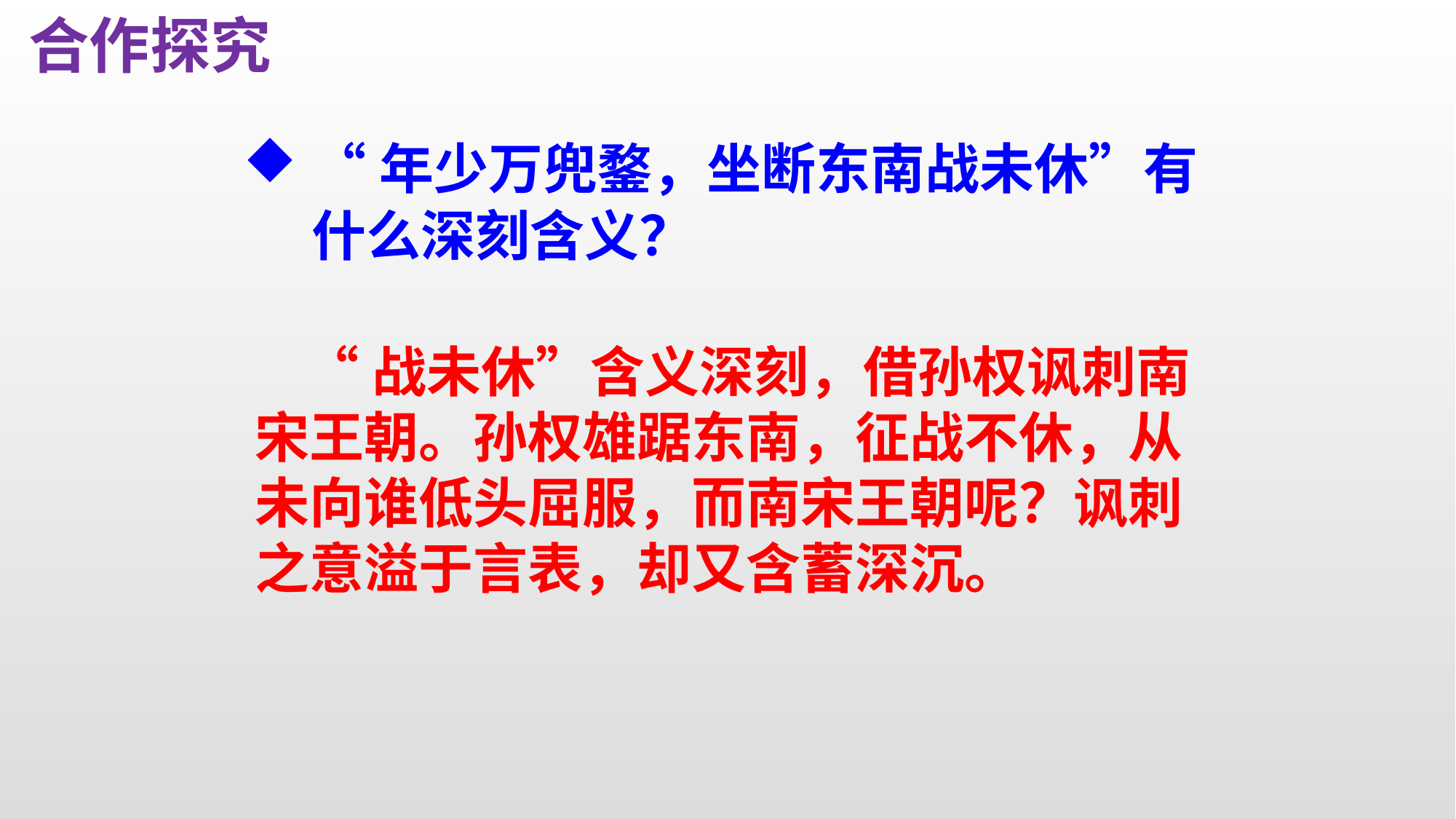

合作探究
“年少万兜鍪，坐断东南战未休”有什么深刻含义？
    “战未休”含义深刻，借孙权讽刺南宋王朝。孙权雄踞东南，征战不休，从未向谁低头屈服，而南宋王朝呢？讽刺之意溢于言表，却又含蓄深沉。